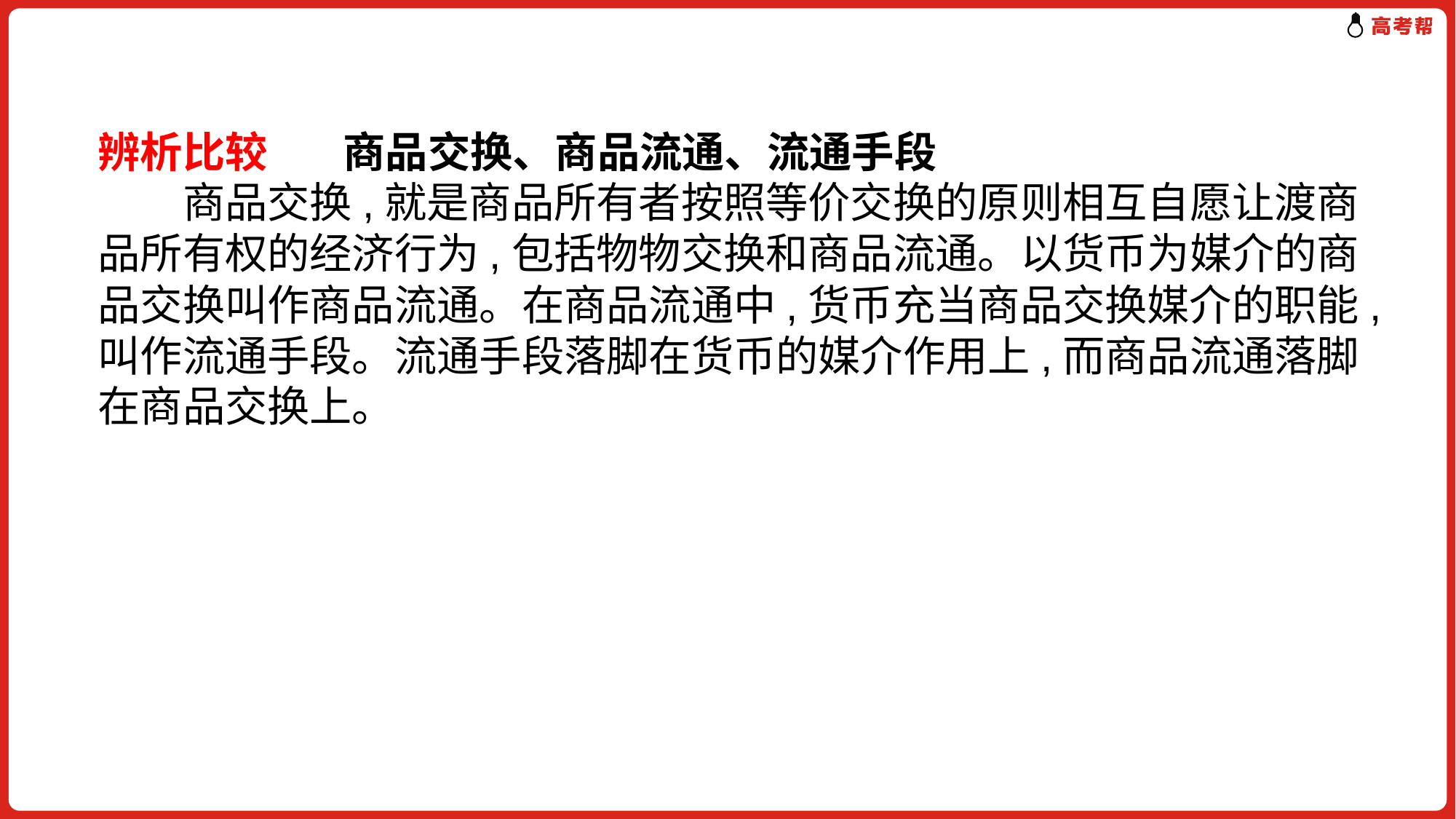

辨析比较        商品交换、商品流通、流通手段
　　商品交换,就是商品所有者按照等价交换的原则相互自愿让渡商品所有权的经济行为,包括物物交换和商品流通。以货币为媒介的商品交换叫作商品流通。在商品流通中,货币充当商品交换媒介的职能,叫作流通手段。流通手段落脚在货币的媒介作用上,而商品流通落脚在商品交换上。